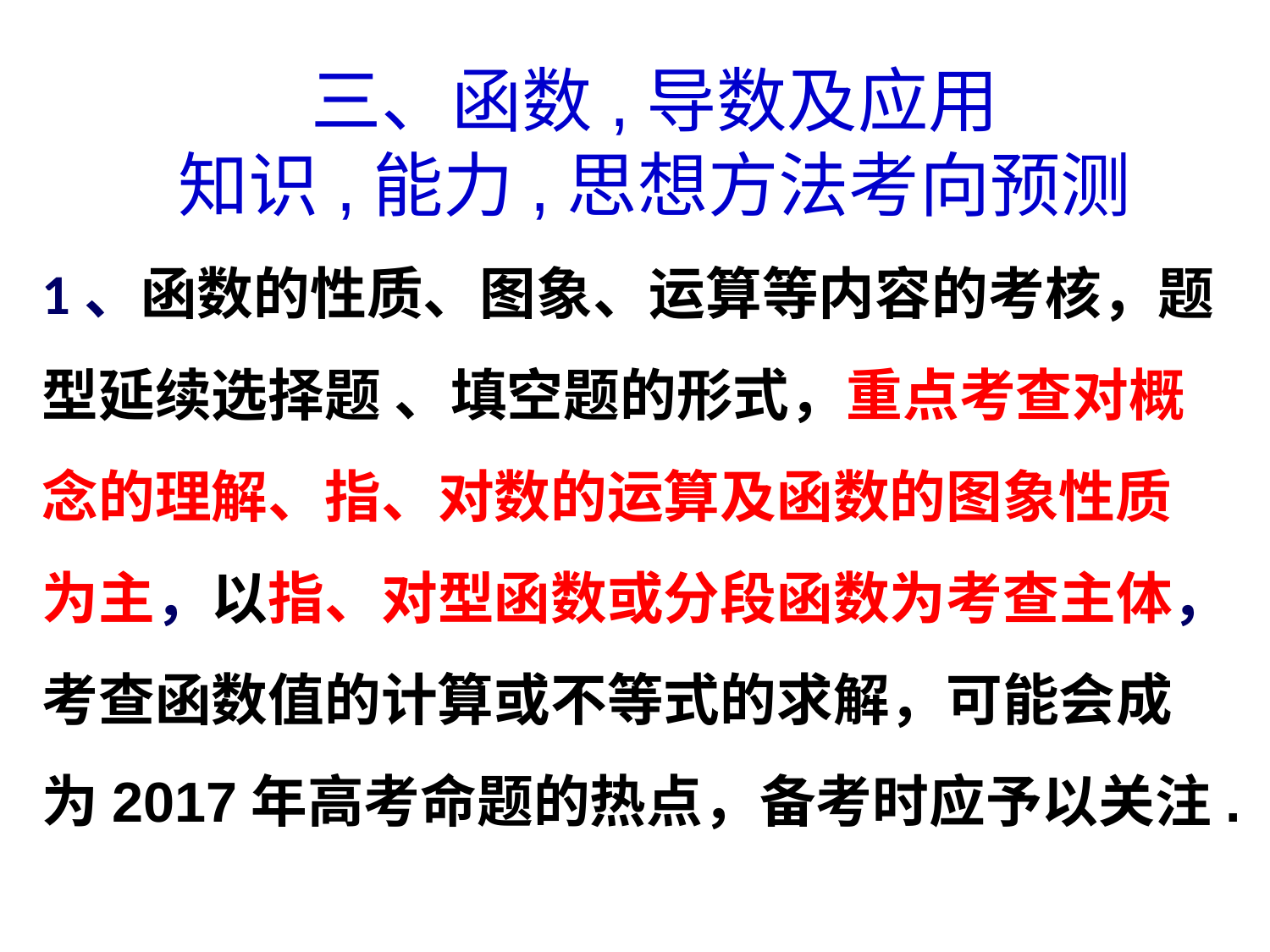

三、函数,导数及应用
知识,能力,思想方法考向预测
1、函数的性质、图象、运算等内容的考核，题型延续选择题 、填空题的形式，重点考查对概念的理解、指、对数的运算及函数的图象性质为主，以指、对型函数或分段函数为考查主体，考查函数值的计算或不等式的求解，可能会成为2017年高考命题的热点，备考时应予以关注.